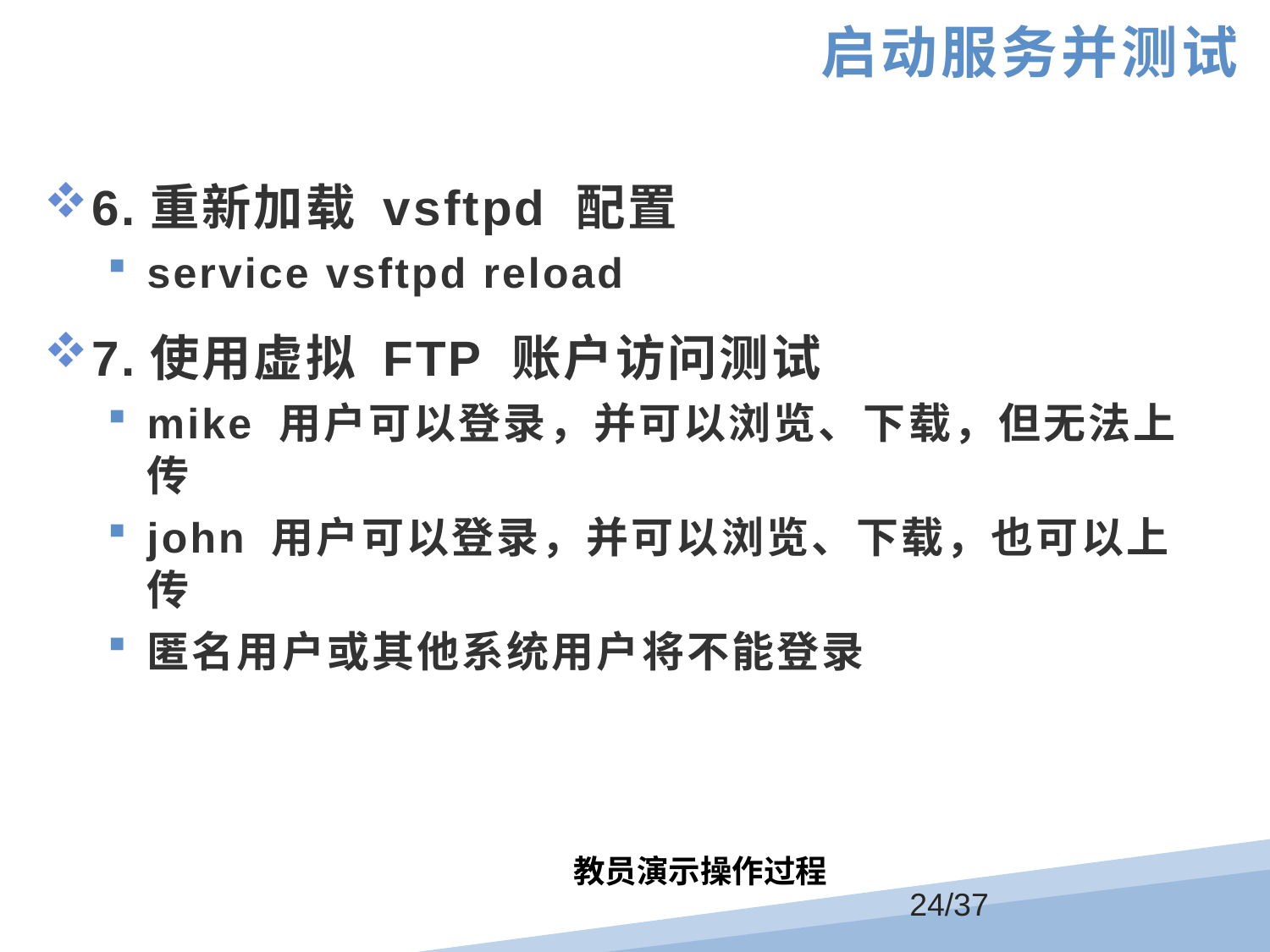

启动服务并测试
6.重新加载 vsftpd 配置
service vsftpd reload
7.使用虚拟 FTP 账户访问测试
mike 用户可以登录，并可以浏览、下载，但无法上传
john 用户可以登录，并可以浏览、下载，也可以上传
匿名用户或其他系统用户将不能登录

教员演示操作过程
24/37